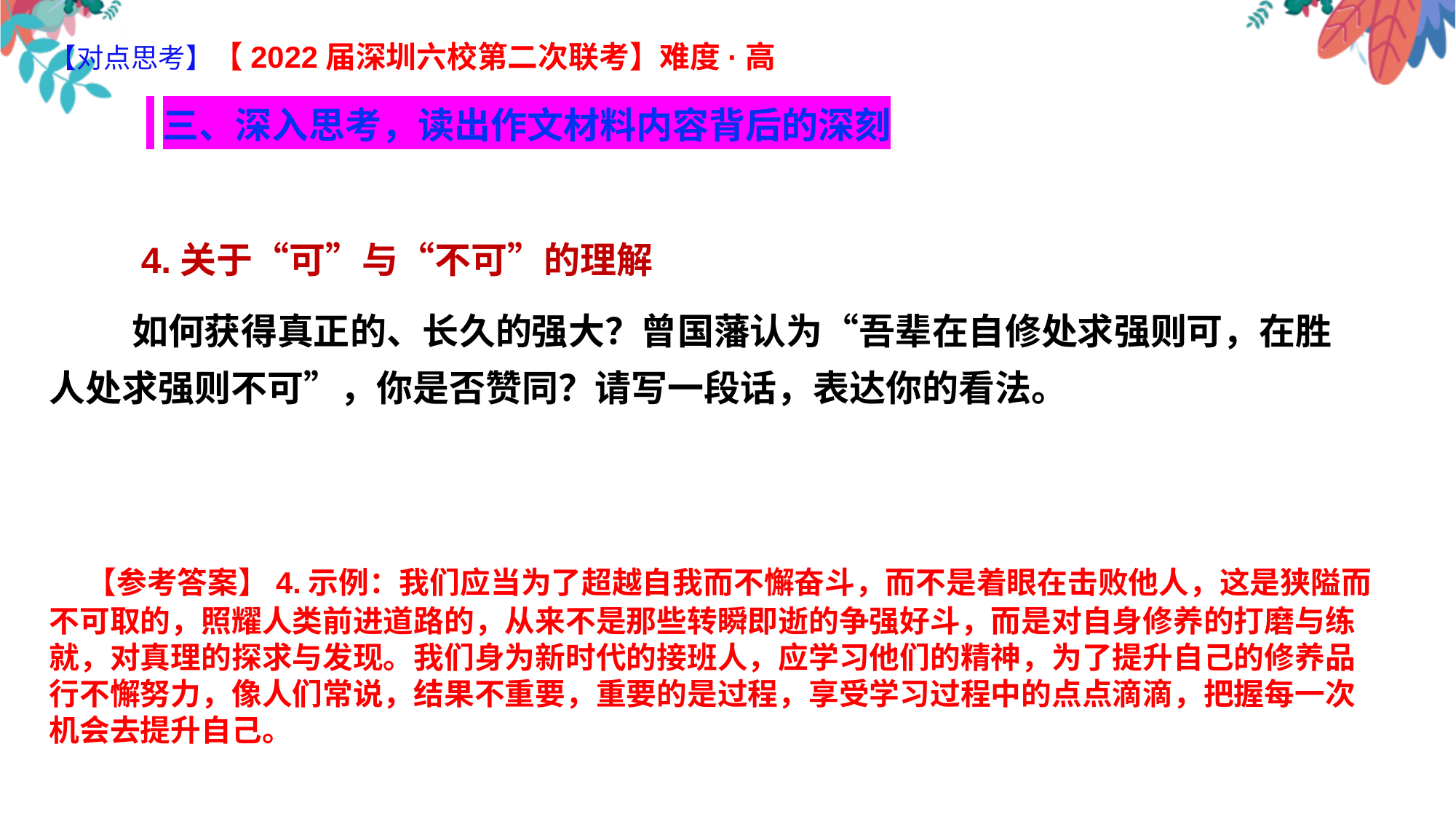

【对点思考】【2022届深圳六校第二次联考】难度·高
               三、深入思考，读出作文材料内容背后的深刻

         4.关于“可”与“不可”的理解
         如何获得真正的、长久的强大？曾国藩认为“吾辈在自修处求强则可，在胜人处求强则不可”，你是否赞同？请写一段话，表达你的看法。

   【参考答案】4.示例：我们应当为了超越自我而不懈奋斗，而不是着眼在击败他人，这是狭隘而不可取的，照耀人类前进道路的，从来不是那些转瞬即逝的争强好斗，而是对自身修养的打磨与练就，对真理的探求与发现。我们身为新时代的接班人，应学习他们的精神，为了提升自己的修养品行不懈努力，像人们常说，结果不重要，重要的是过程，享受学习过程中的点点滴滴，把握每一次机会去提升自己。